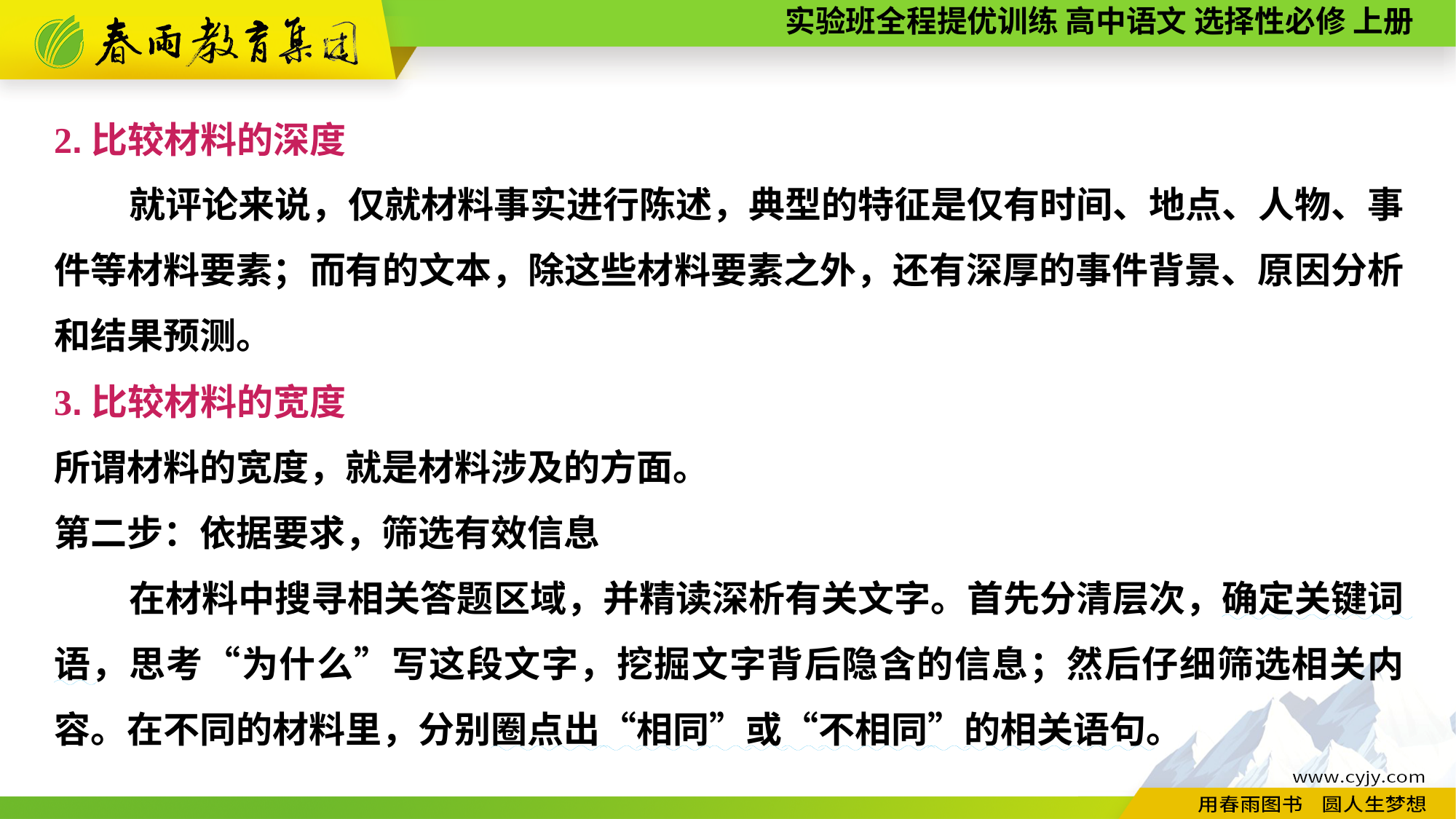

2.比较材料的深度
就评论来说，仅就材料事实进行陈述，典型的特征是仅有时间、地点、人物、事件等材料要素；而有的文本，除这些材料要素之外，还有深厚的事件背景、原因分析和结果预测。
3.比较材料的宽度
所谓材料的宽度，就是材料涉及的方面。
第二步：依据要求，筛选有效信息
在材料中搜寻相关答题区域，并精读深析有关文字。首先分清层次，确定关键词语，思考“为什么”写这段文字，挖掘文字背后隐含的信息；然后仔细筛选相关内容。在不同的材料里，分别圈点出“相同”或“不相同”的相关语句。